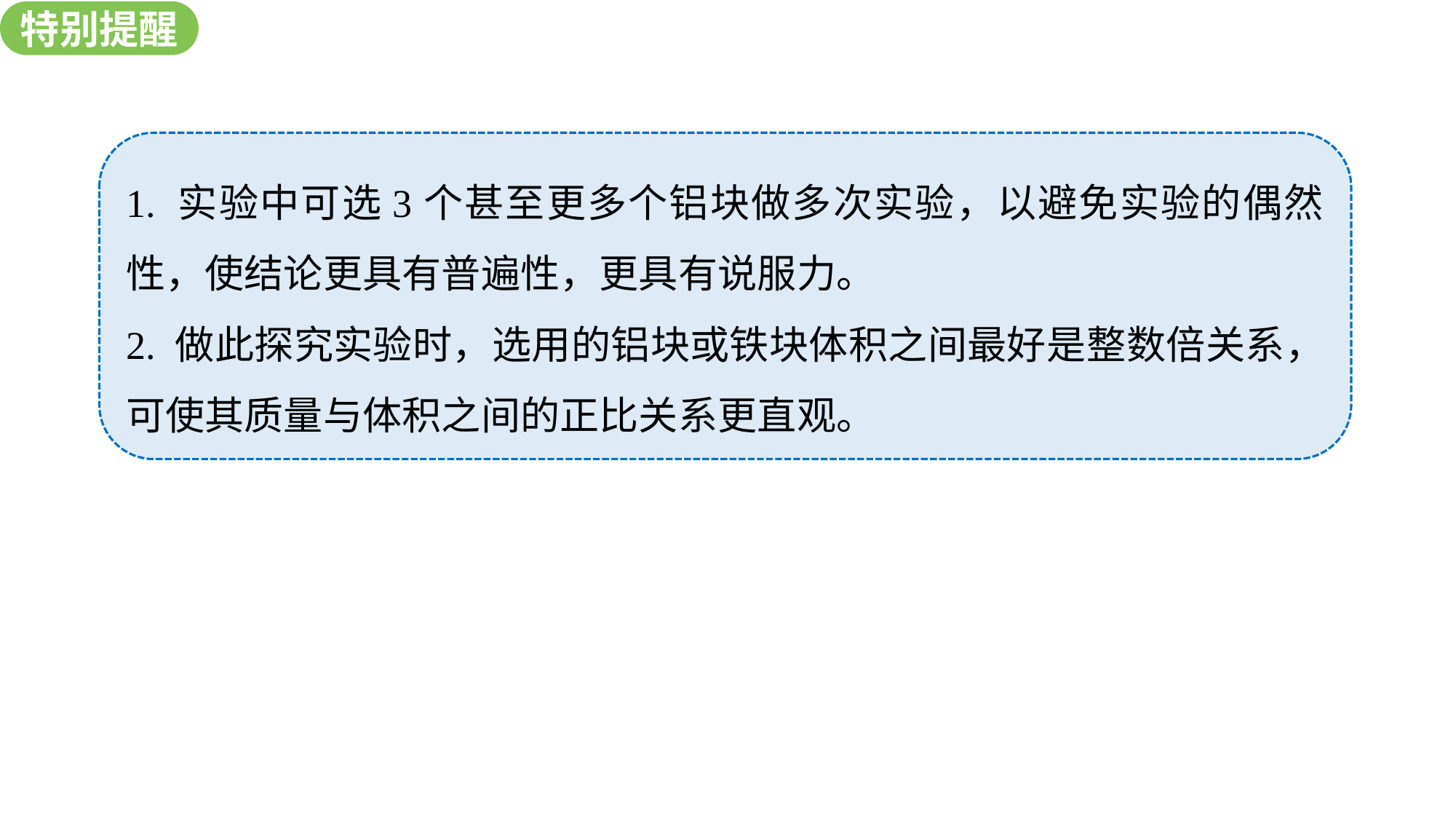

特别提醒
新知探究
1. 实验中可选3个甚至更多个铝块做多次实验，以避免实验的偶然性，使结论更具有普遍性，更具有说服力。
2. 做此探究实验时，选用的铝块或铁块体积之间最好是整数倍关系，可使其质量与体积之间的正比关系更直观。